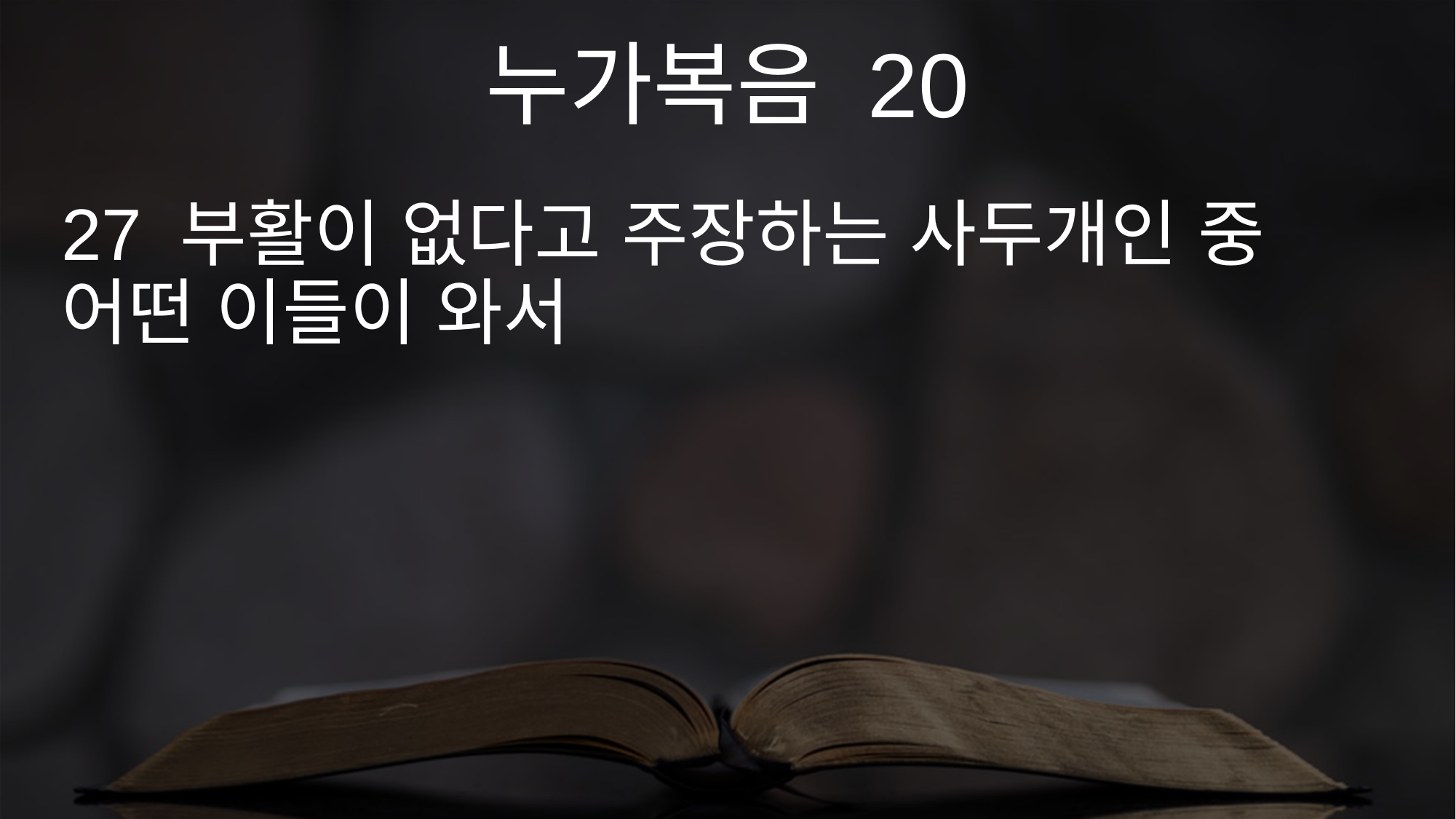

누가복음 20
27 부활이 없다고 주장하는 사두개인 중 어떤 이들이 와서